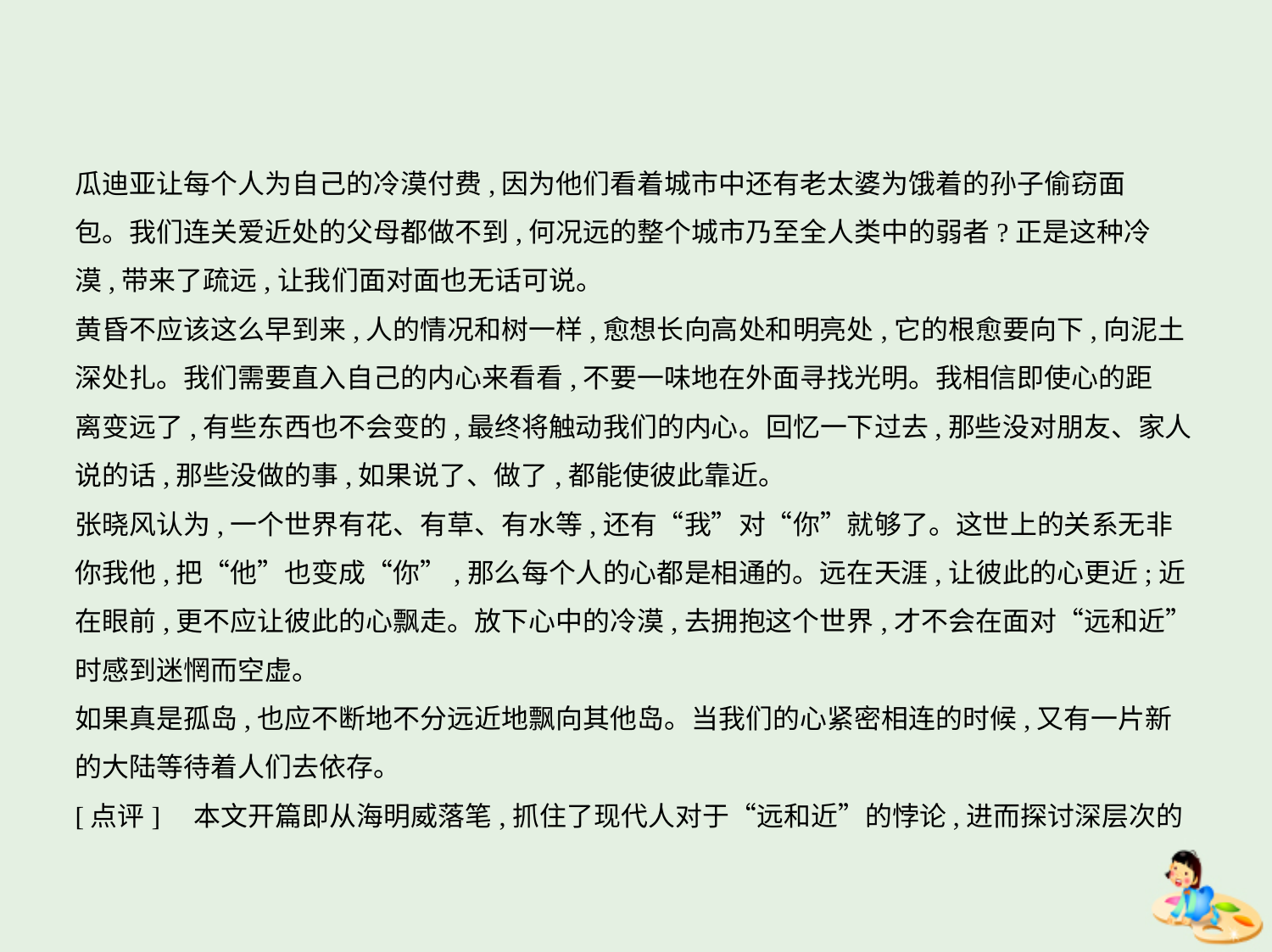

瓜迪亚让每个人为自己的冷漠付费,因为他们看着城市中还有老太婆为饿着的孙子偷窃面
包。我们连关爱近处的父母都做不到,何况远的整个城市乃至全人类中的弱者?正是这种冷
漠,带来了疏远,让我们面对面也无话可说。
黄昏不应该这么早到来,人的情况和树一样,愈想长向高处和明亮处,它的根愈要向下,向泥土
深处扎。我们需要直入自己的内心来看看,不要一味地在外面寻找光明。我相信即使心的距
离变远了,有些东西也不会变的,最终将触动我们的内心。回忆一下过去,那些没对朋友、家人
说的话,那些没做的事,如果说了、做了,都能使彼此靠近。
张晓风认为,一个世界有花、有草、有水等,还有“我”对“你”就够了。这世上的关系无非
你我他,把“他”也变成“你”,那么每个人的心都是相通的。远在天涯,让彼此的心更近;近
在眼前,更不应让彼此的心飘走。放下心中的冷漠,去拥抱这个世界,才不会在面对“远和近”
时感到迷惘而空虚。
如果真是孤岛,也应不断地不分远近地飘向其他岛。当我们的心紧密相连的时候,又有一片新
的大陆等待着人们去依存。
[点评]　本文开篇即从海明威落笔,抓住了现代人对于“远和近”的悖论,进而探讨深层次的